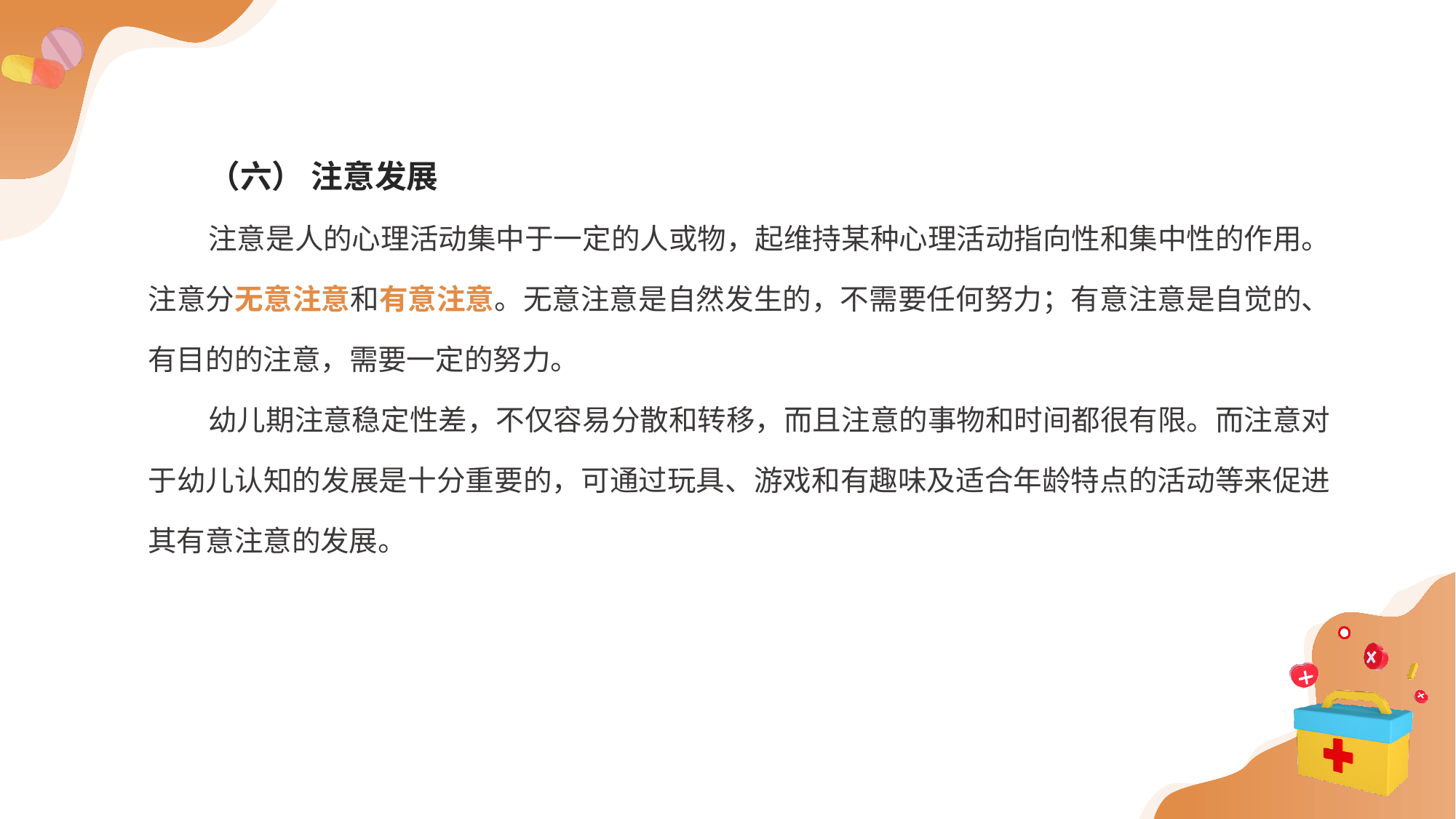

（六） 注意发展
注意是人的心理活动集中于一定的人或物，起维持某种心理活动指向性和集中性的作用。注意分无意注意和有意注意。无意注意是自然发生的，不需要任何努力；有意注意是自觉的、有目的的注意，需要一定的努力。
幼儿期注意稳定性差，不仅容易分散和转移，而且注意的事物和时间都很有限。而注意对于幼儿认知的发展是十分重要的，可通过玩具、游戏和有趣味及适合年龄特点的活动等来促进其有意注意的发展。